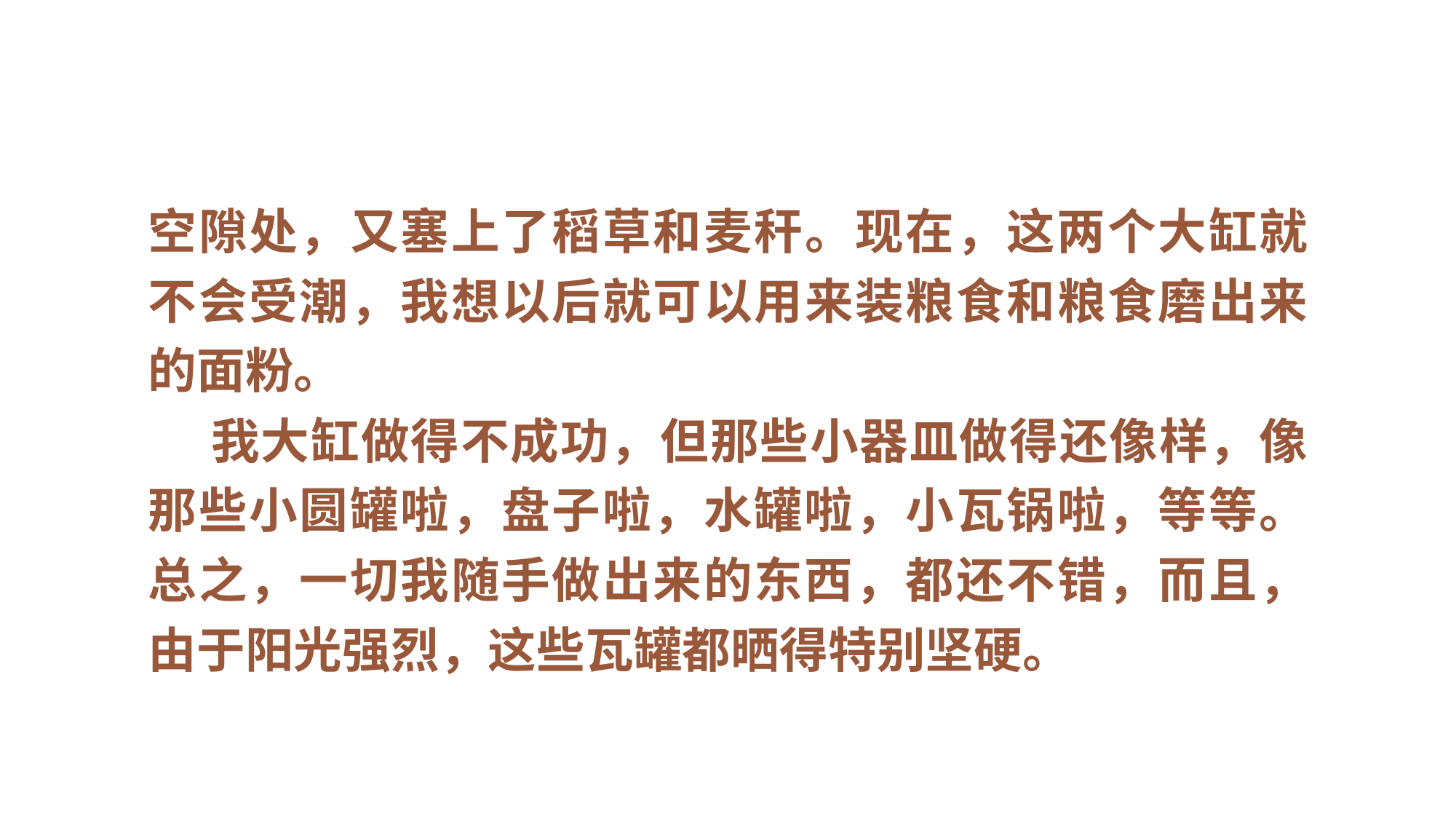

空隙处，又塞上了稻草和麦秆。现在，这两个大缸就不会受潮，我想以后就可以用来装粮食和粮食磨出来的面粉。
    我大缸做得不成功，但那些小器皿做得还像样，像那些小圆罐啦，盘子啦，水罐啦，小瓦锅啦，等等。总之，一切我随手做出来的东西，都还不错，而且，由于阳光强烈，这些瓦罐都晒得特别坚硬。